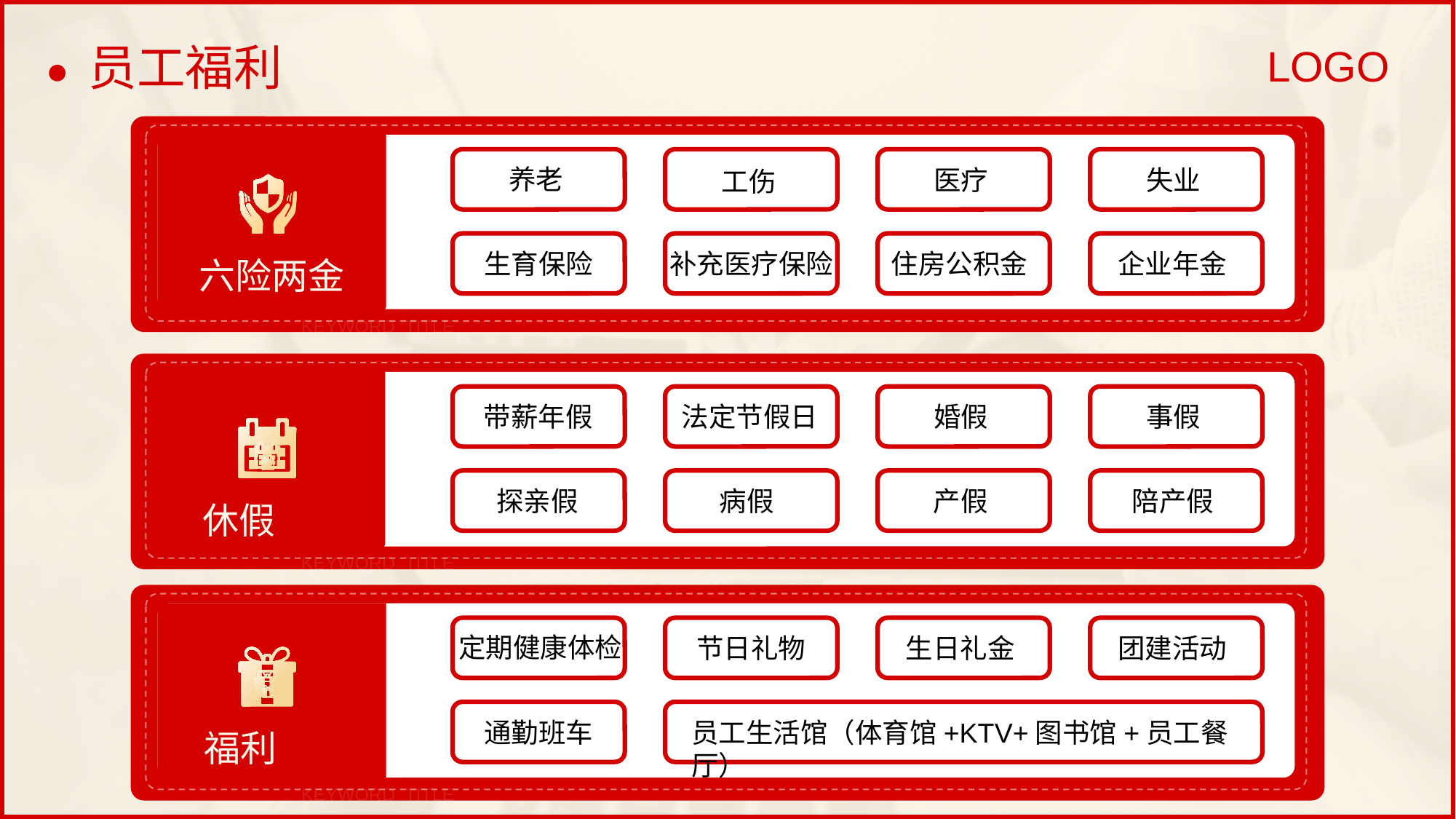

# 员工福利

养老
医疗
失业
工伤

补充医疗保险
生育保险
住房公积金
企业年金
六险两金
KEYWORD  TITLE

带薪年假
法定节假日
婚假
事假

探亲假
病假
产假
陪产假
休假
KEYWORD  TITLE

定期健康体检
节日礼物
生日礼金
团建活动

通勤班车
员工生活馆（体育馆+KTV+图书馆+员工餐厅）
福利
KEYWORD  TITLE